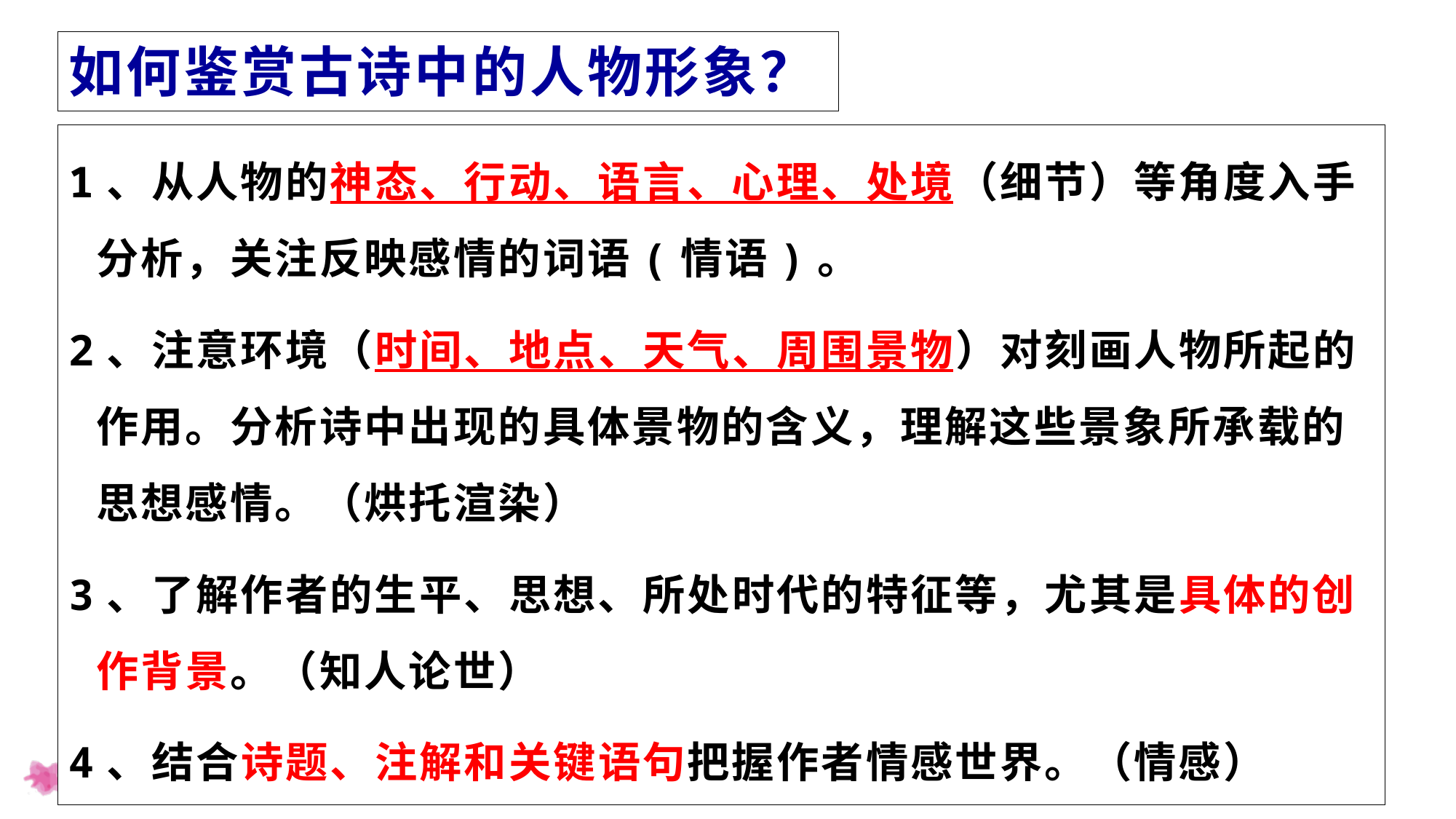

# 如何鉴赏古诗中的人物形象？
1、从人物的神态、行动、语言、心理、处境（细节）等角度入手分析，关注反映感情的词语(情语)。
2、注意环境（时间、地点、天气、周围景物）对刻画人物所起的作用。分析诗中出现的具体景物的含义，理解这些景象所承载的思想感情。（烘托渲染）
3、了解作者的生平、思想、所处时代的特征等，尤其是具体的创作背景。（知人论世）
4、结合诗题、注解和关键语句把握作者情感世界。（情感）